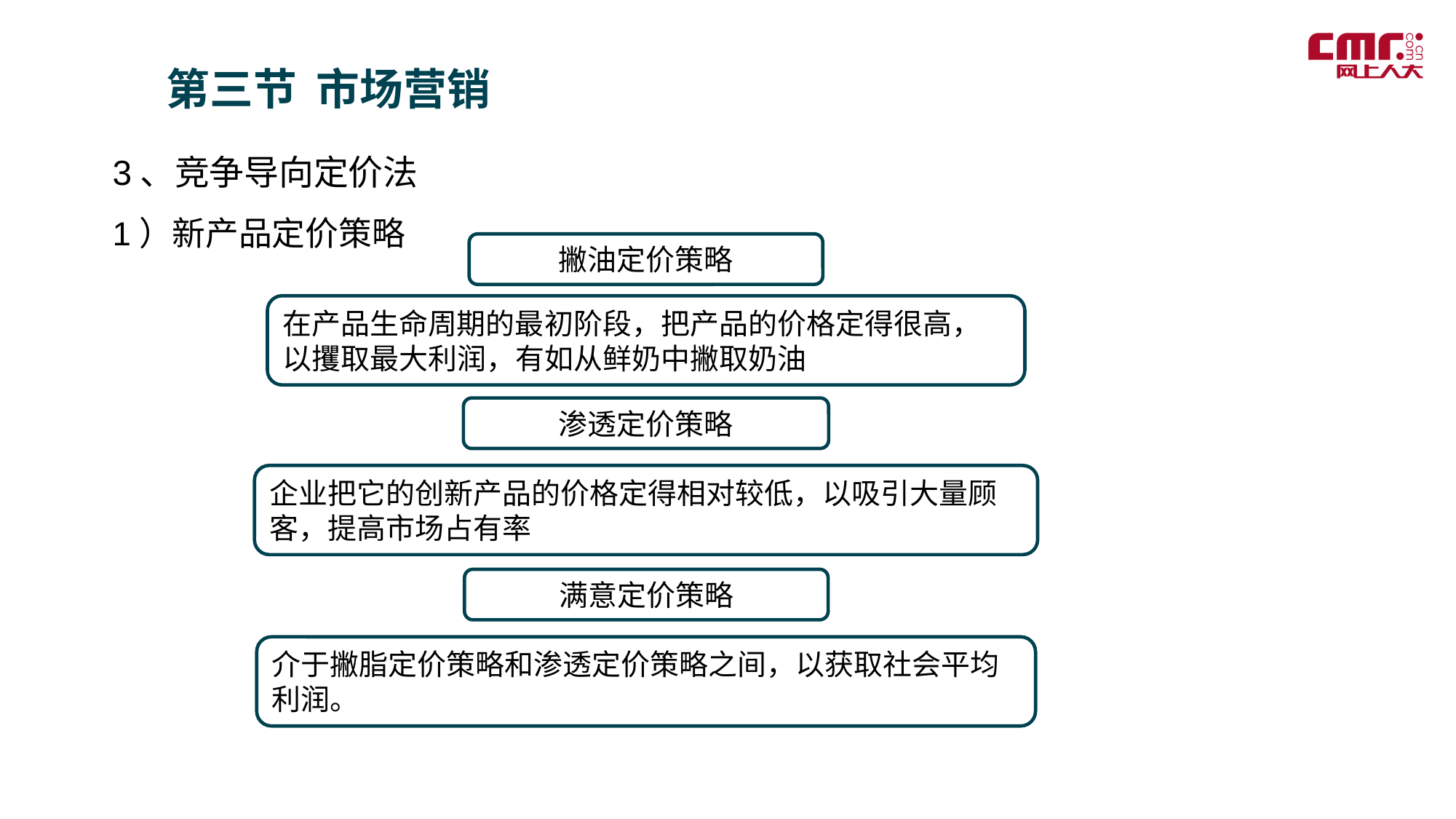

第三节  市场营销
3、竞争导向定价法
1）新产品定价策略
撇油定价策略
在产品生命周期的最初阶段，把产品的价格定得很高，以攫取最大利润，有如从鲜奶中撇取奶油
渗透定价策略
企业把它的创新产品的价格定得相对较低，以吸引大量顾客，提高市场占有率
满意定价策略
介于撇脂定价策略和渗透定价策略之间，以获取社会平均利润。